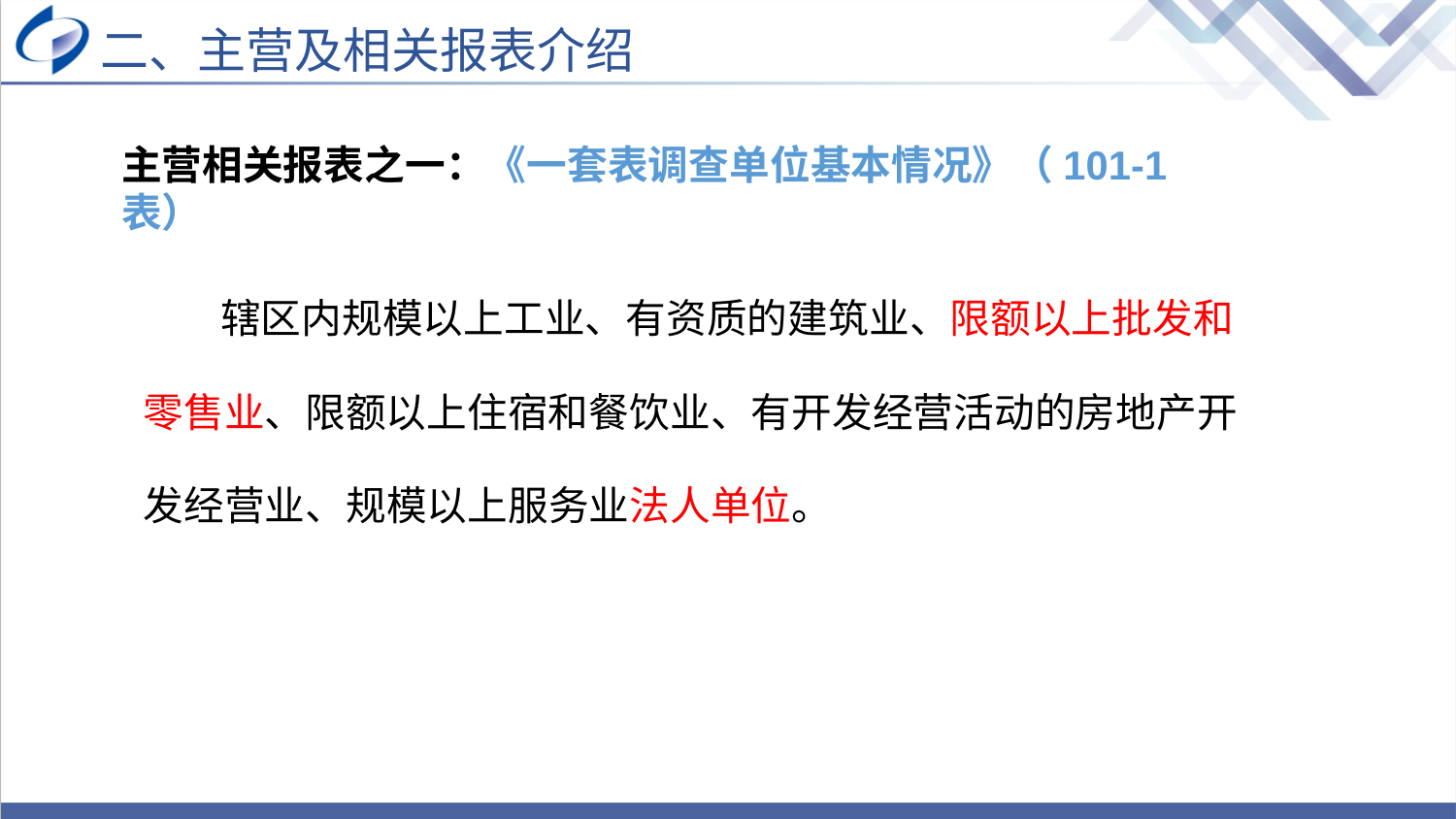

二、主营及相关报表介绍
主营相关报表之一：《一套表调查单位基本情况》（101-1表）
      辖区内规模以上工业、有资质的建筑业、限额以上批发和零售业、限额以上住宿和餐饮业、有开发经营活动的房地产开发经营业、规模以上服务业法人单位。